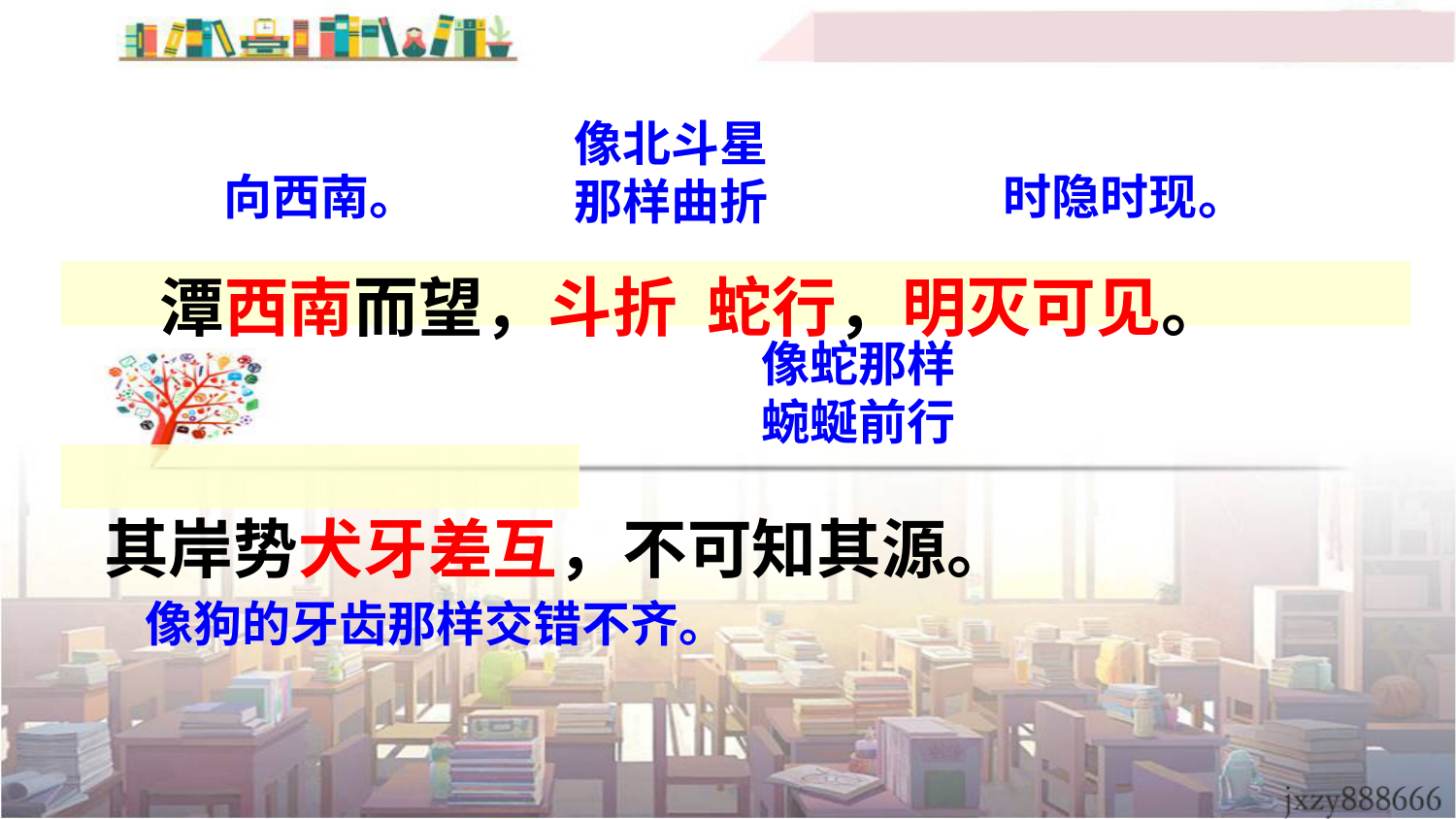

潭西南而望，斗折  蛇行，明灭可见。
其岸势犬牙差互，不可知其源。
像北斗星
那样曲折
向西南。
时隐时现。

像蛇那样
蜿蜒前行

像狗的牙齿那样交错不齐。